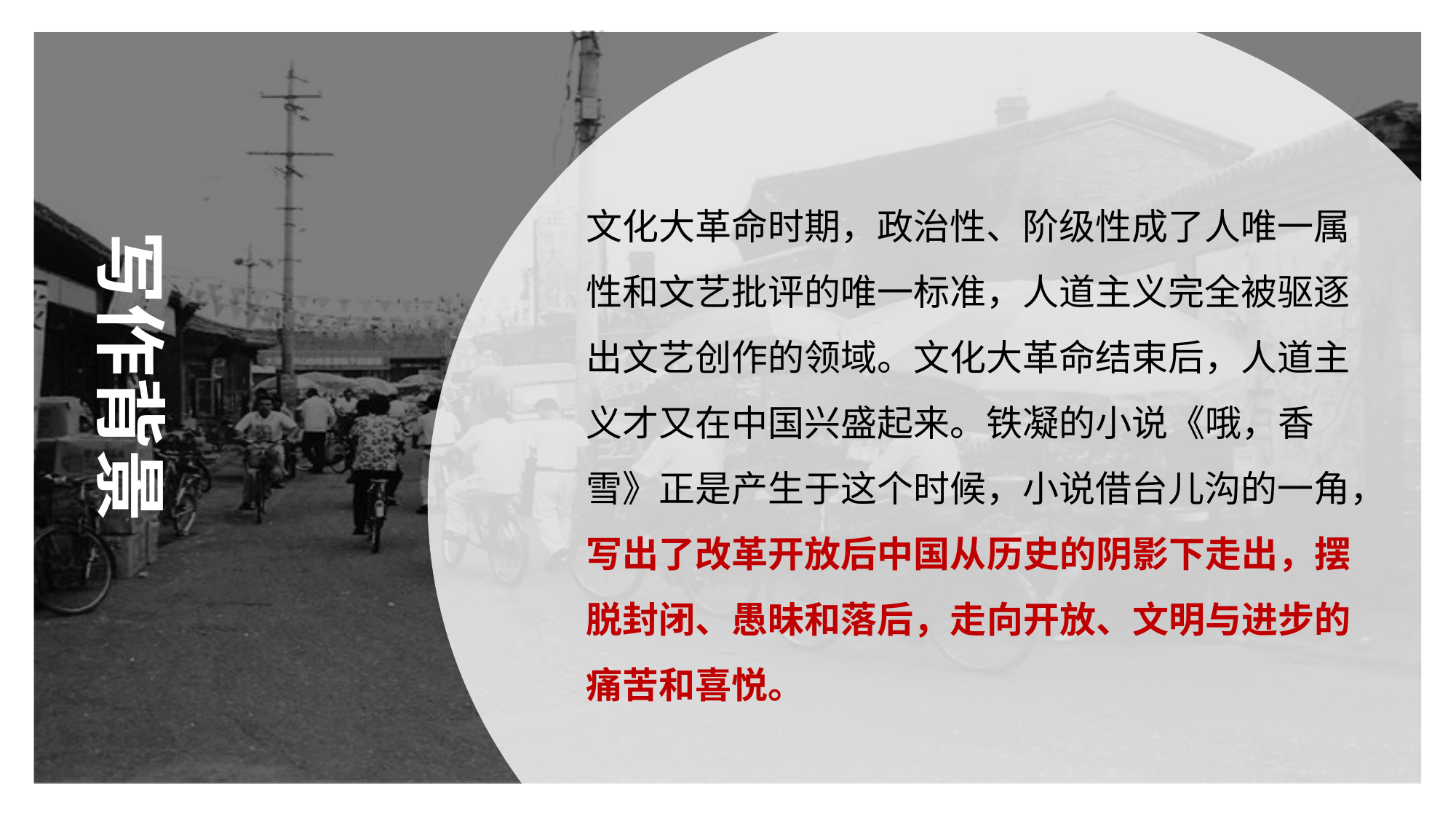

写作背景

文化大革命时期，政治性、阶级性成了人唯一属性和文艺批评的唯一标准，人道主义完全被驱逐出文艺创作的领域。文化大革命结束后，人道主义才又在中国兴盛起来。铁凝的小说《哦，香雪》正是产生于这个时候，小说借台儿沟的一角，写出了改革开放后中国从历史的阴影下走出，摆脱封闭、愚昧和落后，走向开放、文明与进步的痛苦和喜悦。